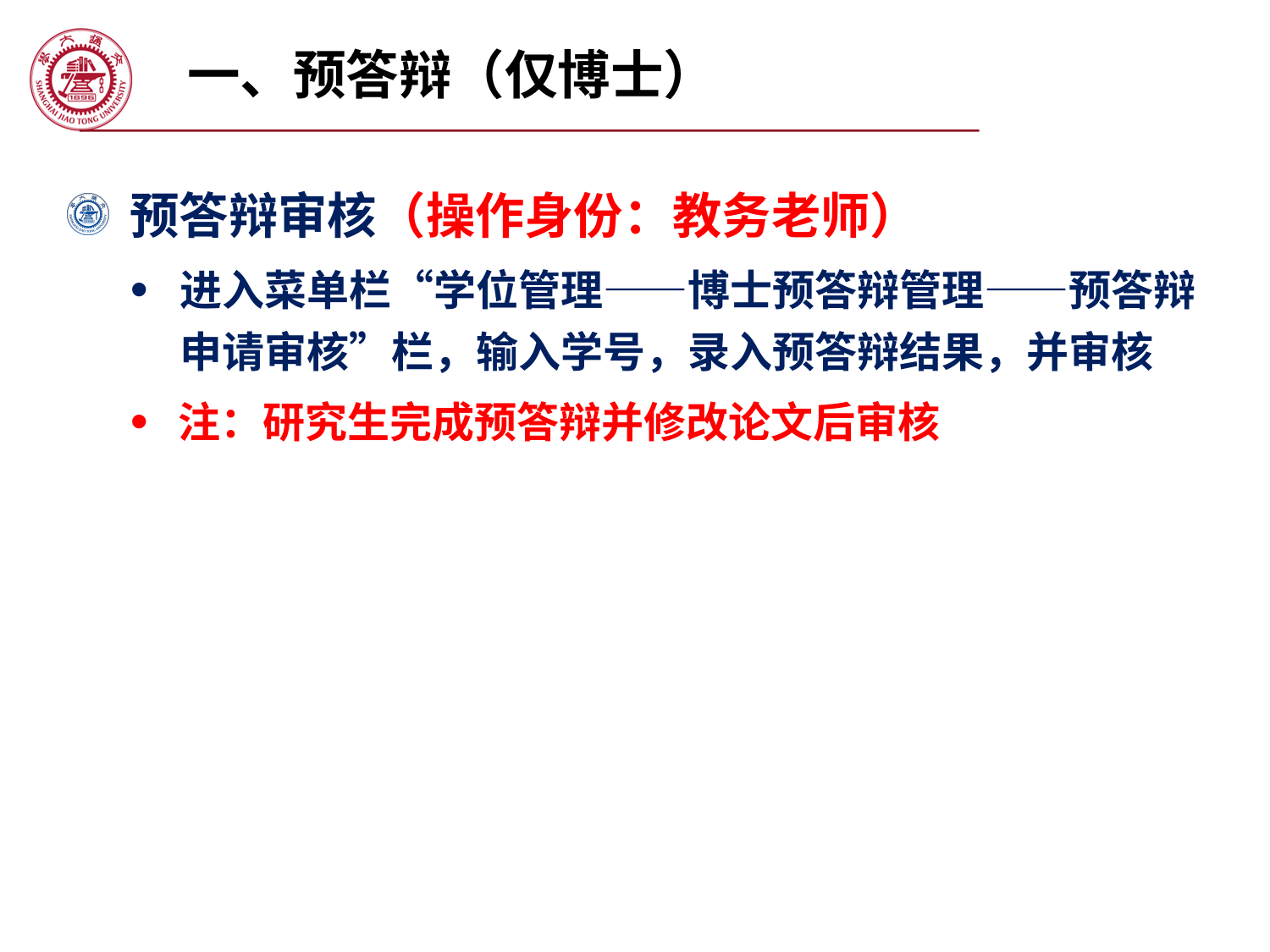

一、预答辩（仅博士）
预答辩审核（操作身份：教务老师）
进入菜单栏“学位管理——博士预答辩管理——预答辩申请审核”栏，输入学号，录入预答辩结果，并审核
注：研究生完成预答辩并修改论文后审核